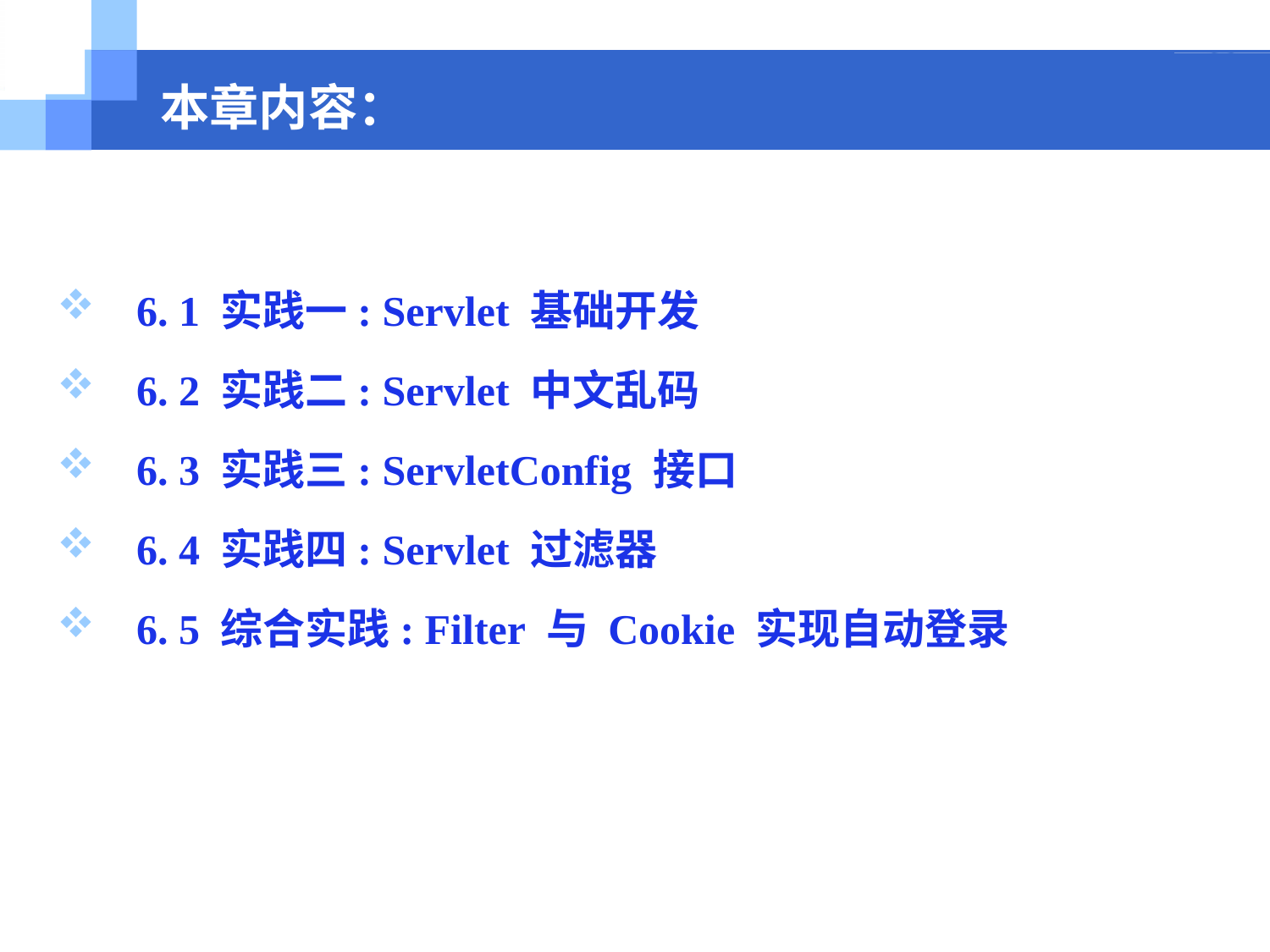

本章内容：
   6. 1 实践一: Servlet 基础开发
   6. 2 实践二: Servlet 中文乱码
   6. 3 实践三: ServletConfig 接口
   6. 4 实践四: Servlet 过滤器
   6. 5 综合实践: Filter 与 Cookie 实现自动登录